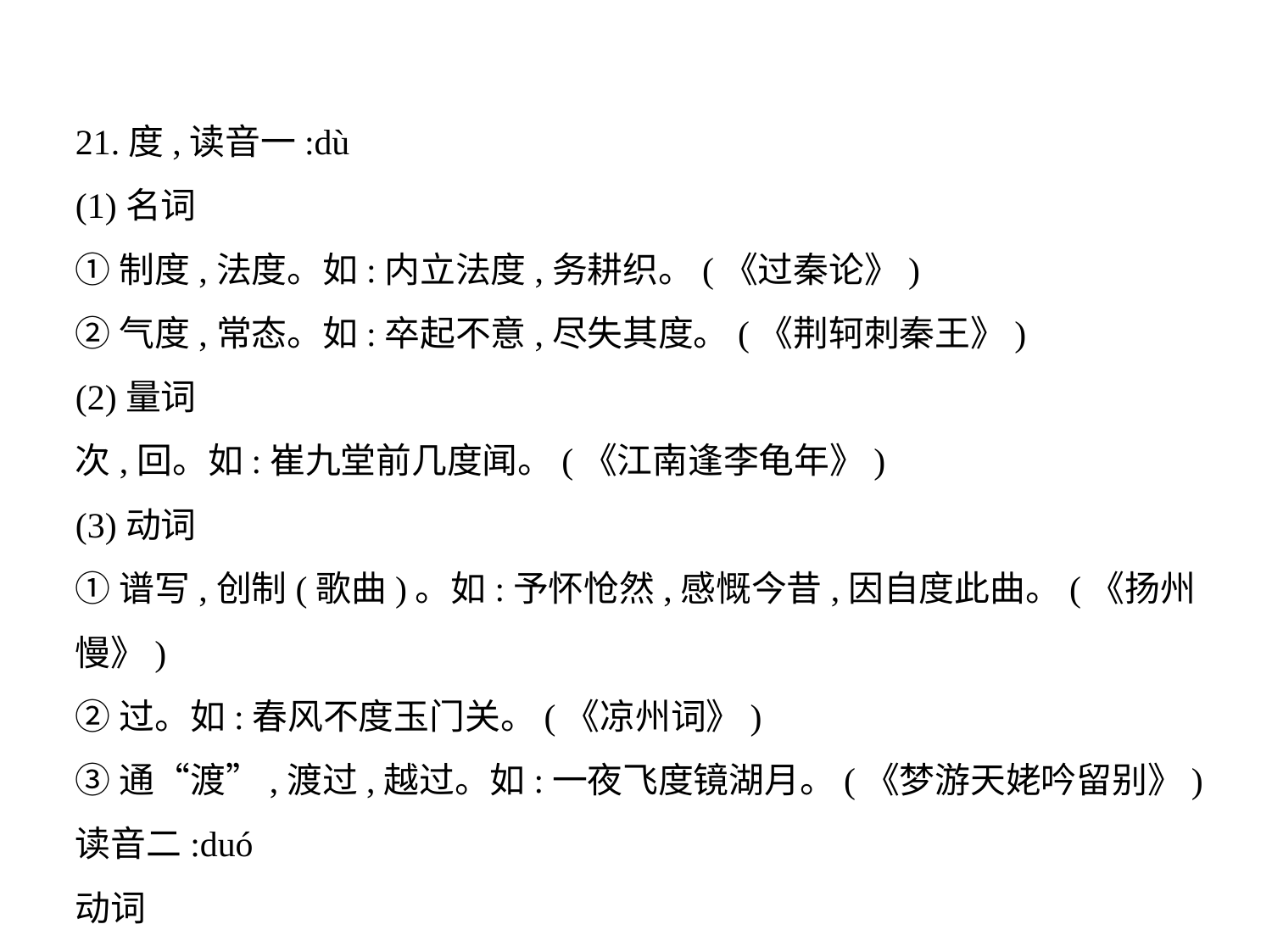

21.度,读音一:dù
(1)名词
①制度,法度。如:内立法度,务耕织。(《过秦论》)
②气度,常态。如:卒起不意,尽失其度。(《荆轲刺秦王》)
(2)量词
次,回。如:崔九堂前几度闻。(《江南逢李龟年》)
(3)动词
①谱写,创制(歌曲)。如:予怀怆然,感慨今昔,因自度此曲。(《扬州慢》)
②过。如:春风不度玉门关。(《凉州词》)
③通“渡”,渡过,越过。如:一夜飞度镜湖月。(《梦游天姥吟留别》)
读音二:duó
动词
①推测,估计。如:度我至军中,公乃入。(《鸿门宴》)